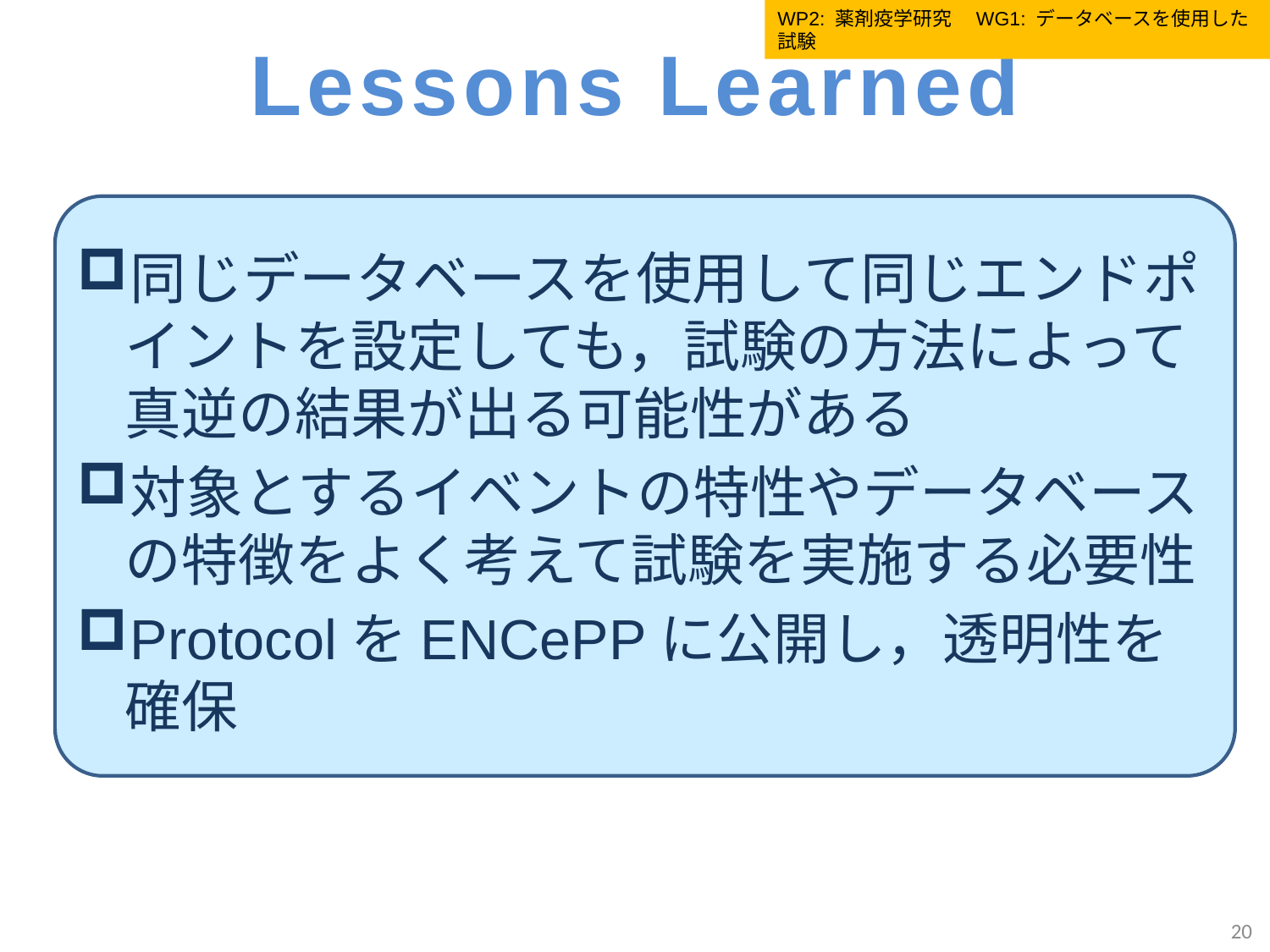

WP2: 薬剤疫学研究　WG1: データベースを使用した試験
# Lessons Learned

同じデータベースを使用して同じエンドポイントを設定しても，試験の方法によって真逆の結果が出る可能性がある
対象とするイベントの特性やデータベースの特徴をよく考えて試験を実施する必要性
ProtocolをENCePPに公開し，透明性を確保

20